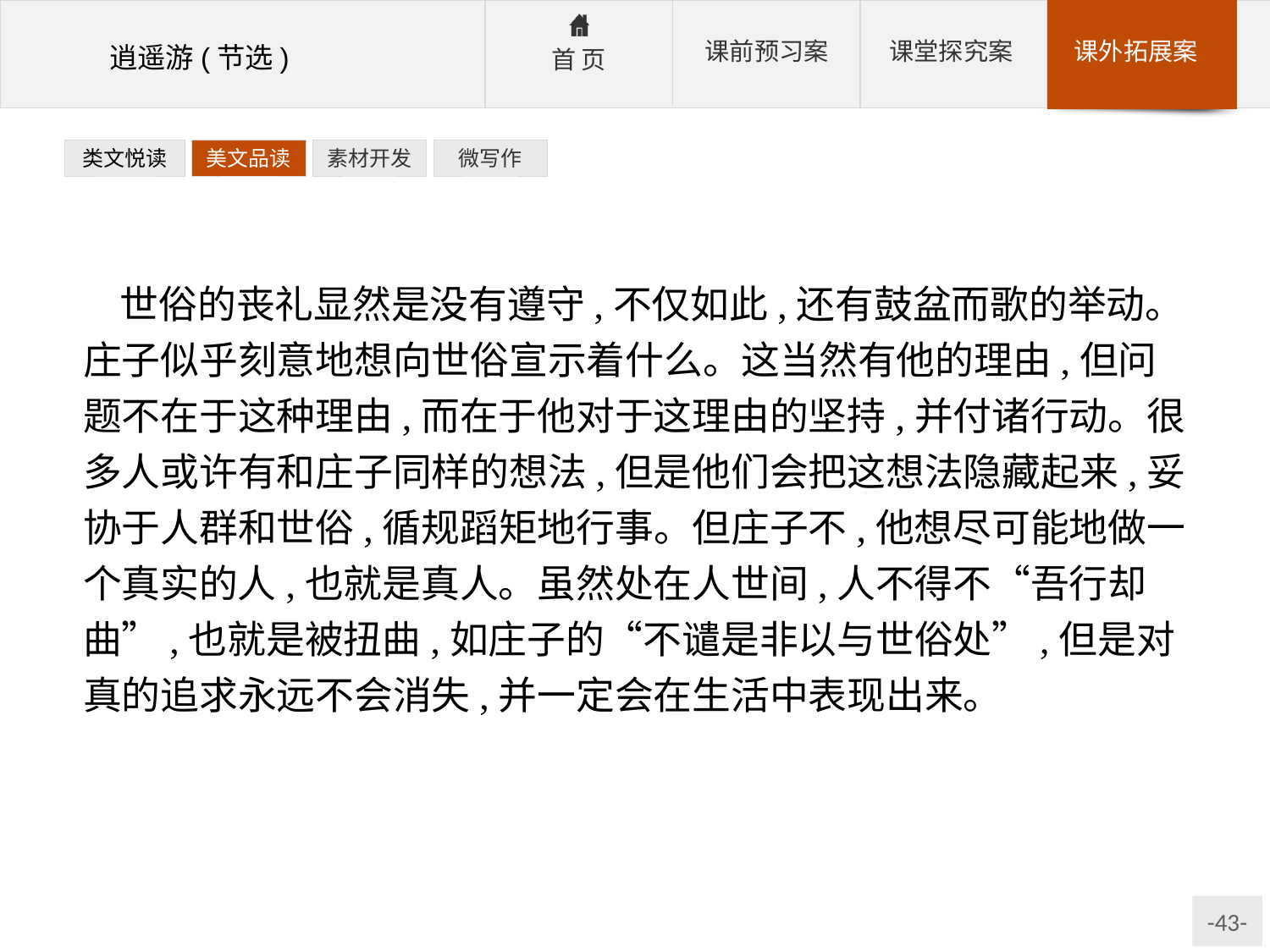

类文悦读
美文品读
素材开发
微写作
世俗的丧礼显然是没有遵守,不仅如此,还有鼓盆而歌的举动。庄子似乎刻意地想向世俗宣示着什么。这当然有他的理由,但问题不在于这种理由,而在于他对于这理由的坚持,并付诸行动。很多人或许有和庄子同样的想法,但是他们会把这想法隐藏起来,妥协于人群和世俗,循规蹈矩地行事。但庄子不,他想尽可能地做一个真实的人,也就是真人。虽然处在人世间,人不得不“吾行却曲”,也就是被扭曲,如庄子的“不谴是非以与世俗处”,但是对真的追求永远不会消失,并一定会在生活中表现出来。